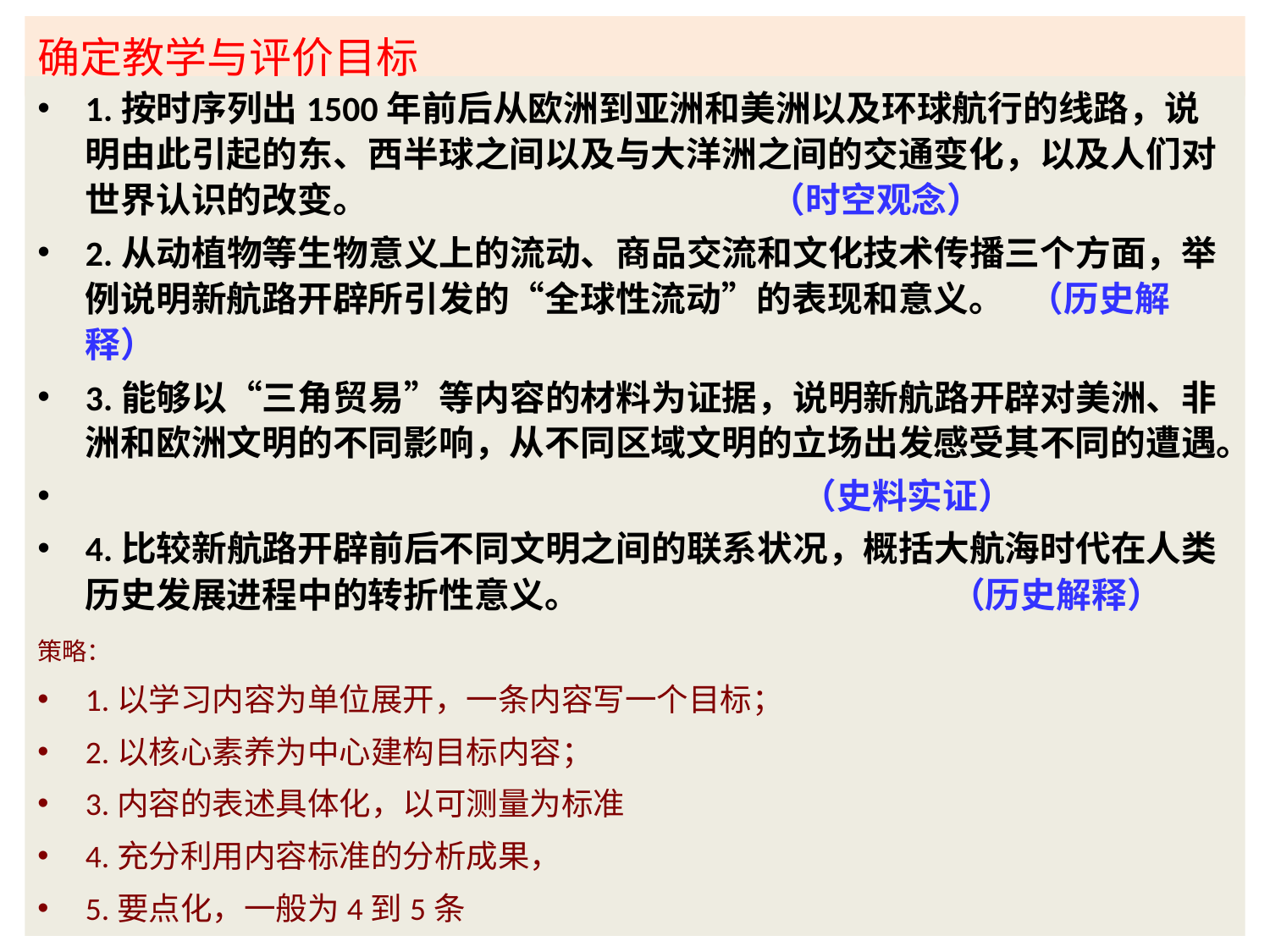

# 确定教学与评价目标
1.按时序列出1500年前后从欧洲到亚洲和美洲以及环球航行的线路，说明由此引起的东、西半球之间以及与大洋洲之间的交通变化，以及人们对世界认识的改变。                                                  （时空观念）
2.从动植物等生物意义上的流动、商品交流和文化技术传播三个方面，举例说明新航路开辟所引发的“全球性流动”的表现和意义。   （历史解释）
3.能够以“三角贸易”等内容的材料为证据，说明新航路开辟对美洲、非洲和欧洲文明的不同影响，从不同区域文明的立场出发感受其不同的遭遇。
                                                                                        （史料实证）
4.比较新航路开辟前后不同文明之间的联系状况，概括大航海时代在人类历史发展进程中的转折性意义。                                              （历史解释）
策略：
1.以学习内容为单位展开，一条内容写一个目标；
2.以核心素养为中心建构目标内容；
3.内容的表述具体化，以可测量为标准
4.充分利用内容标准的分析成果，
5.要点化，一般为4到5条